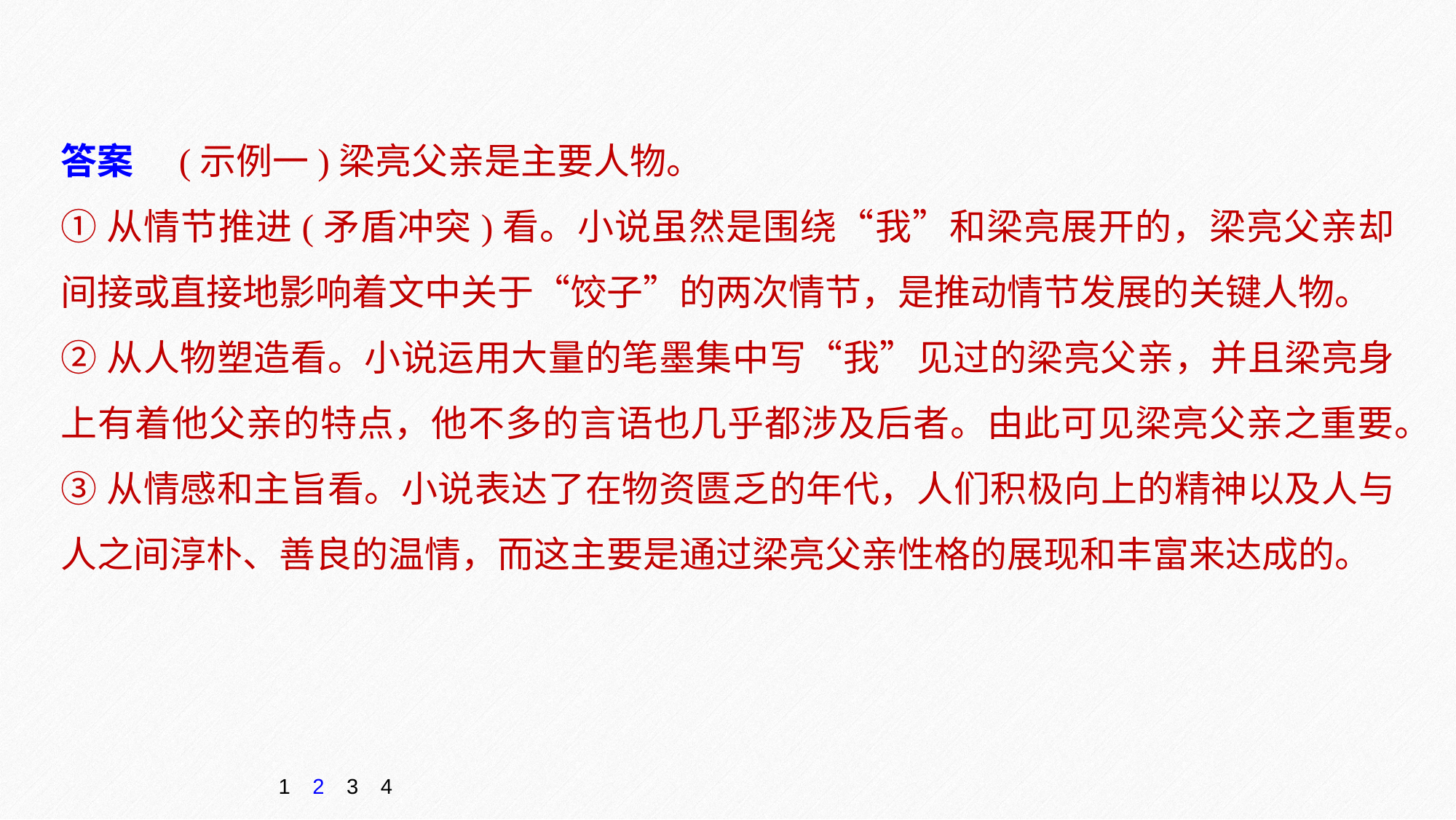

答案　(示例一)梁亮父亲是主要人物。
①从情节推进(矛盾冲突)看。小说虽然是围绕“我”和梁亮展开的，梁亮父亲却间接或直接地影响着文中关于“饺子”的两次情节，是推动情节发展的关键人物。
②从人物塑造看。小说运用大量的笔墨集中写“我”见过的梁亮父亲，并且梁亮身上有着他父亲的特点，他不多的言语也几乎都涉及后者。由此可见梁亮父亲之重要。
③从情感和主旨看。小说表达了在物资匮乏的年代，人们积极向上的精神以及人与人之间淳朴、善良的温情，而这主要是通过梁亮父亲性格的展现和丰富来达成的。
1
2
3
4